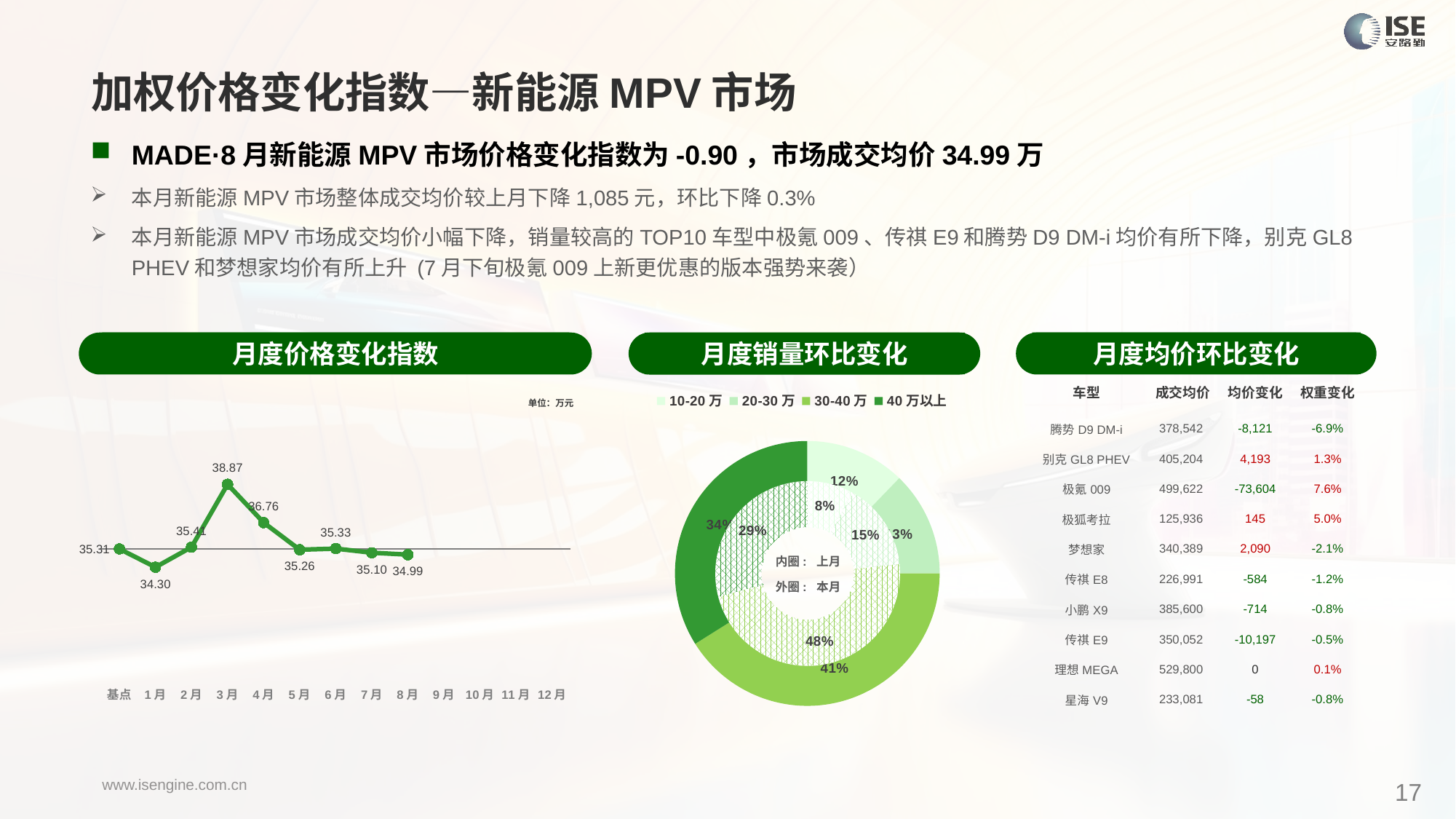

加权价格变化指数—新能源MPV市场
MADE·8月新能源MPV市场价格变化指数为-0.90，市场成交均价34.99万
本月新能源MPV市场整体成交均价较上月下降1,085元，环比下降0.3%
本月新能源MPV市场成交均价小幅下降，销量较高的TOP10车型中极氪009、传祺E9和腾势D9 DM-i均价有所下降，别克GL8 PHEV和梦想家均价有所上升 (7月下旬极氪009上新更优惠的版本强势来袭）
月度价格变化指数

月度均价环比变化

月度销量环比变化

| 车型 | 成交均价 | 均价变化 | 权重变化 |
| --- | --- | --- | --- |
| 腾势D9 DM-i | 378,542 | -8,121 | -6.9% |
| 别克GL8 PHEV | 405,204 | 4,193 | 1.3% |
| 极氪009 | 499,622 | -73,604 | 7.6% |
| 极狐考拉 | 125,936 | 145 | 5.0% |
| 梦想家 | 340,389 | 2,090 | -2.1% |
| 传祺E8 | 226,991 | -584 | -1.2% |
| 小鹏X9 | 385,600 | -714 | -0.8% |
| 传祺E9 | 350,052 | -10,197 | -0.5% |
| 理想MEGA | 529,800 | 0 | 0.1% |
| 星海V9 | 233,081 | -58 | -0.8% |

### Chart

| Category | Y2024 |
|---|---|
| 基点 | 0.0 |
| 1月 | -2.8620524835893613 |
| 2月 | 0.28 |
| 3月 | 10.09 |
| 4月 | 4.11 |
| 5月 | -0.13 |
| 6月 | 0.05 |
| 7月 | -0.6 |
| 8月 | -0.9 |
| 9月 | None |
| 10月 | None |
| 11月 | None |
| 12月 | None |

### Chart

| Category | 销量 |
|---|---|
| 10-20万 | 3507.0 |
| 20-30万 | 3670.0 |
| 30-40万 | 11784.0 |
| 40万以上 | 9733.0 |
单位：万元

### Chart

| Category | 销量 |
|---|---|
| 10-20万 | 2121.0 |
| 20-30万 | 4012.0 |
| 30-40万 | 12477.0 |
内圈:  上月
外圈:  本月
17